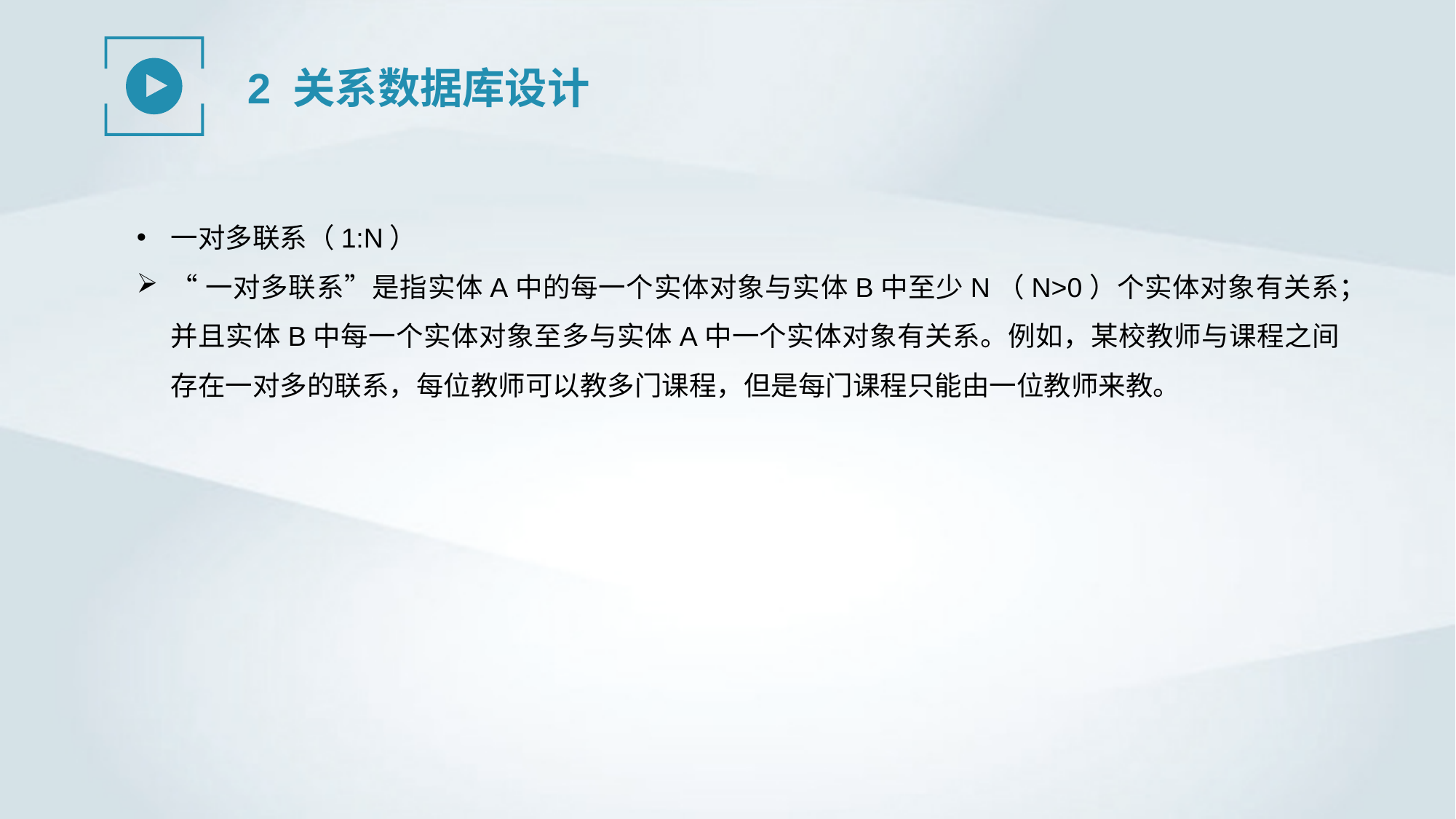

2 关系数据库设计
一对多联系（1:N）
“一对多联系”是指实体A中的每一个实体对象与实体B中至少N（N>0）个实体对象有关系；并且实体B中每一个实体对象至多与实体A中一个实体对象有关系。例如，某校教师与课程之间存在一对多的联系，每位教师可以教多门课程，但是每门课程只能由一位教师来教。